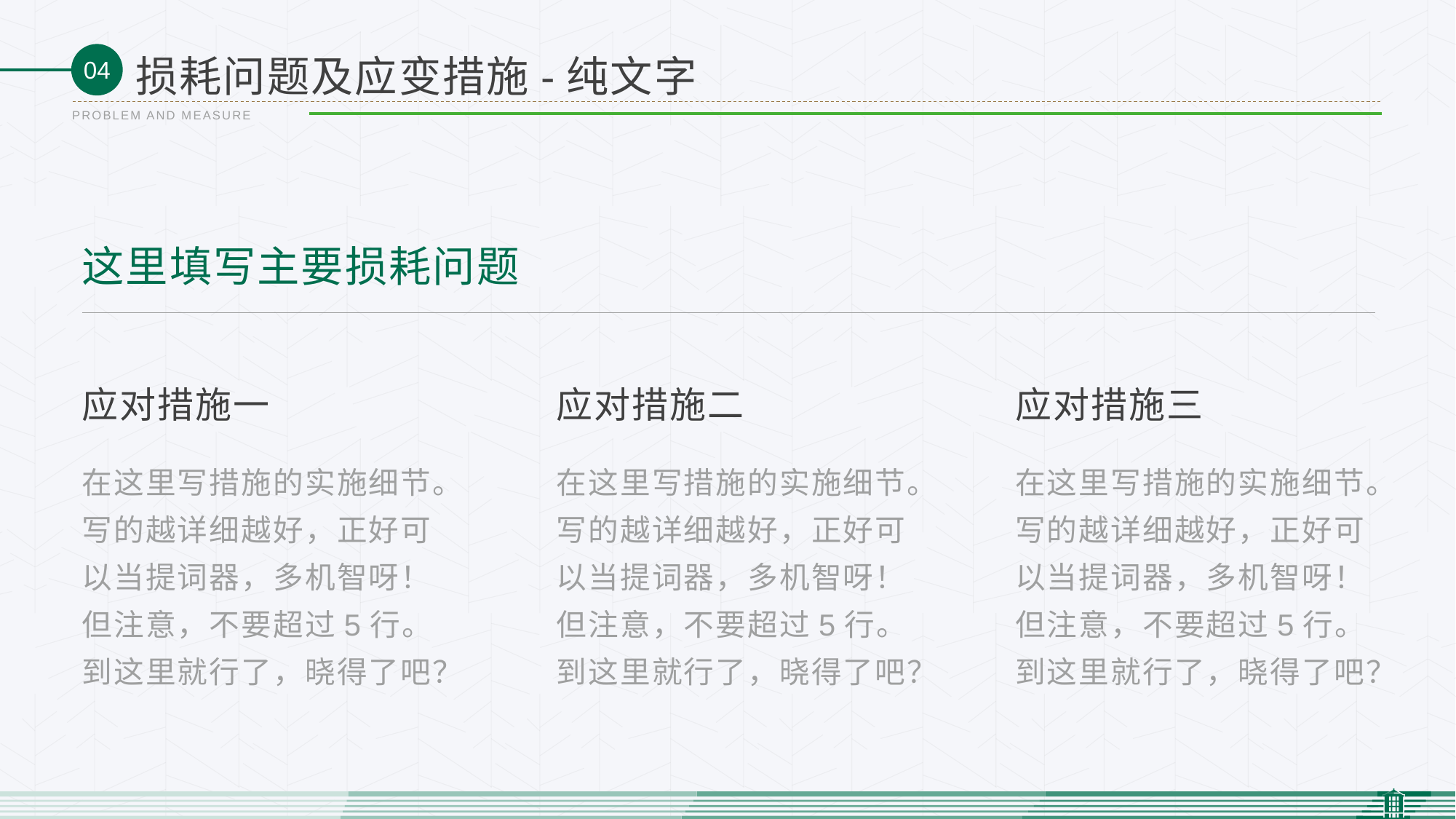

损耗问题及应变措施-纯文字
PROBLEM AND MEASURE
这里填写主要损耗问题
应对措施一
应对措施二
应对措施三
在这里写措施的实施细节。写的越详细越好，正好可以当提词器，多机智呀！
但注意，不要超过5行。
到这里就行了，晓得了吧？
在这里写措施的实施细节。写的越详细越好，正好可以当提词器，多机智呀！
但注意，不要超过5行。
到这里就行了，晓得了吧？
在这里写措施的实施细节。写的越详细越好，正好可以当提词器，多机智呀！
但注意，不要超过5行。
到这里就行了，晓得了吧？